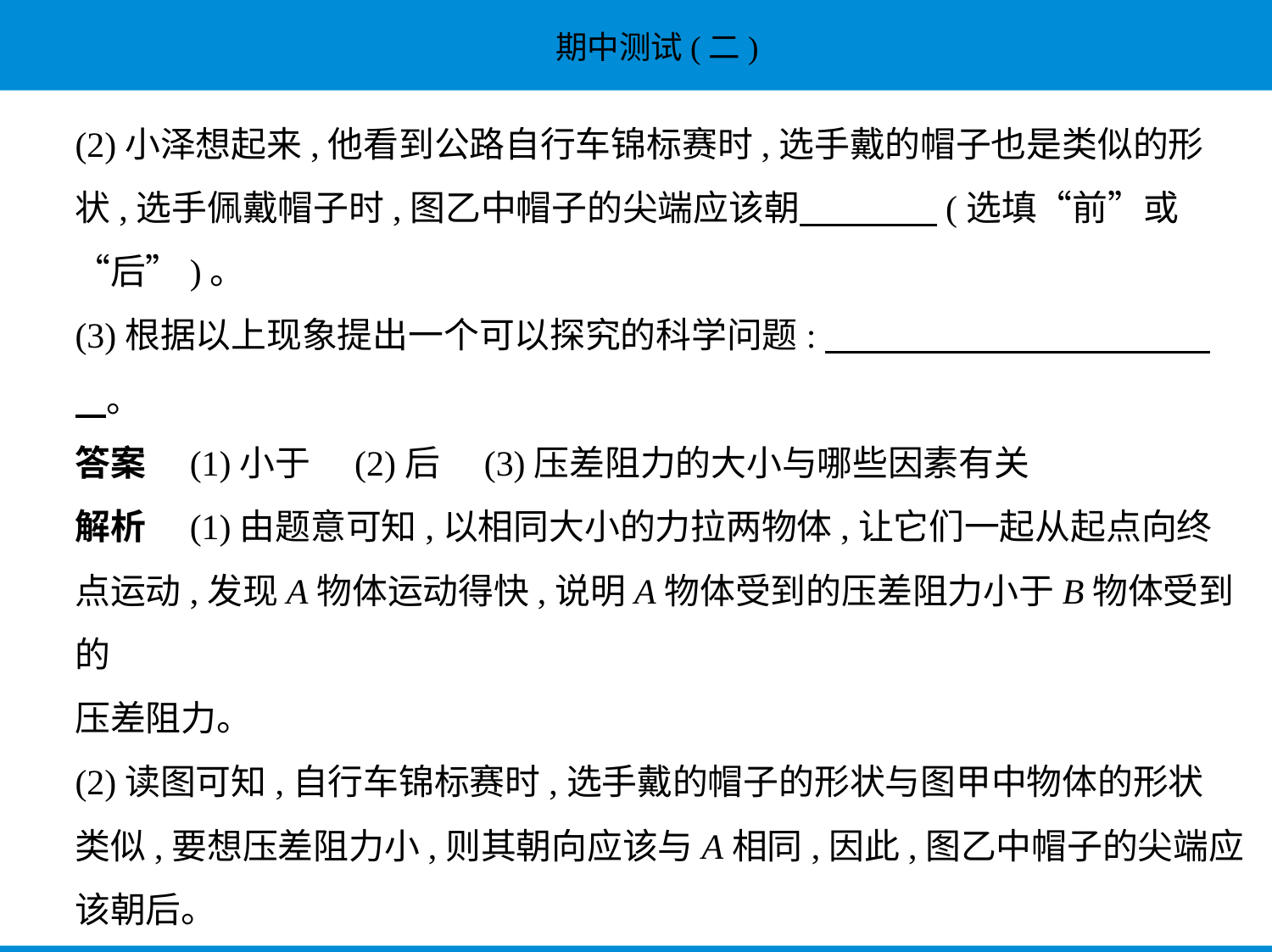

(2)小泽想起来,他看到公路自行车锦标赛时,选手戴的帽子也是类似的形
状,选手佩戴帽子时,图乙中帽子的尖端应该朝　　　    (选填“前”或
“后”)。
(3)根据以上现象提出一个可以探究的科学问题:　　　　　　　　　　    
    。
答案　(1)小于　(2)后　(3)压差阻力的大小与哪些因素有关
解析　(1)由题意可知,以相同大小的力拉两物体,让它们一起从起点向终
点运动,发现A物体运动得快,说明A物体受到的压差阻力小于B物体受到的
压差阻力。
(2)读图可知,自行车锦标赛时,选手戴的帽子的形状与图甲中物体的形状
类似,要想压差阻力小,则其朝向应该与A相同,因此,图乙中帽子的尖端应
该朝后。